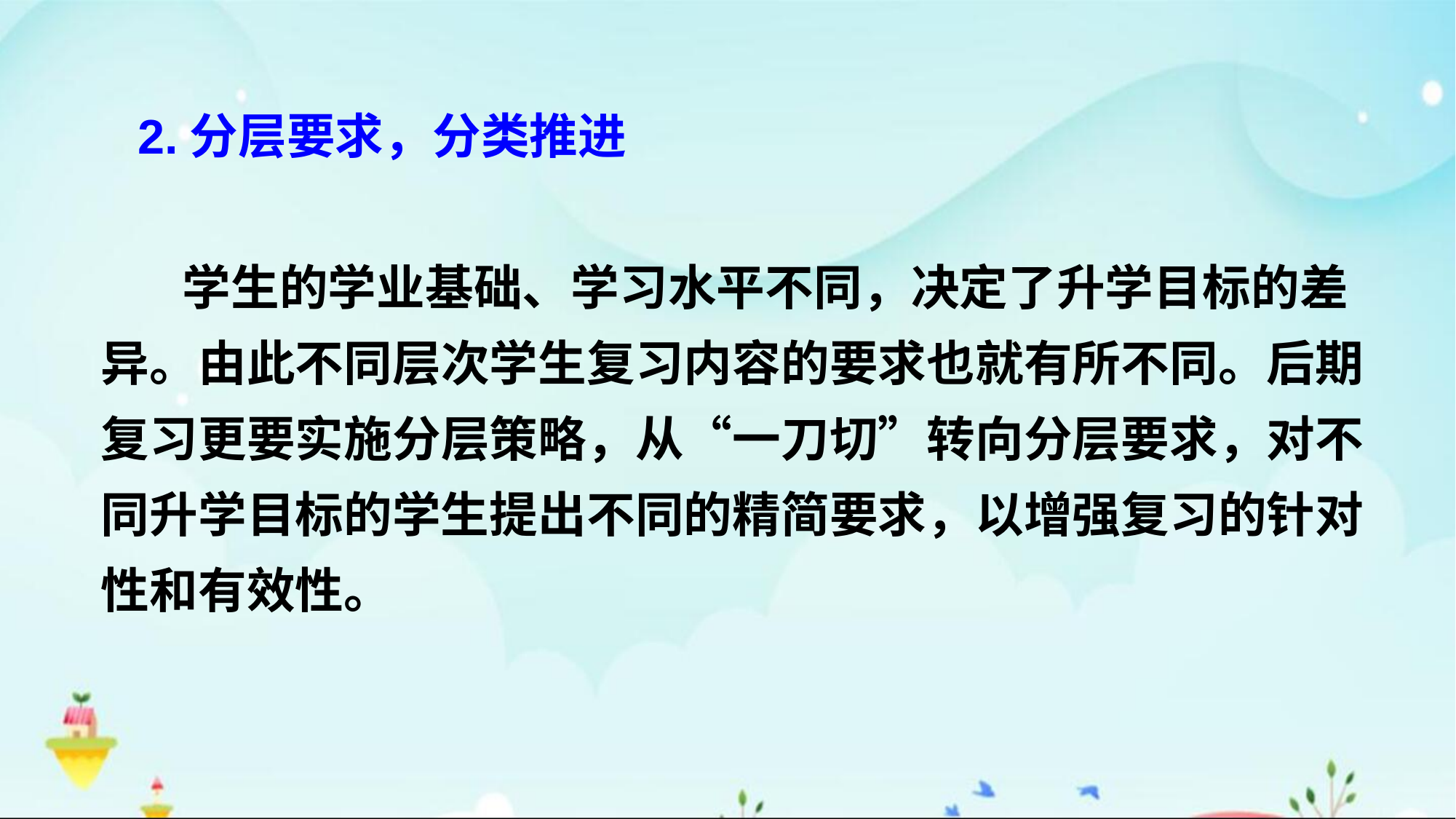

2.分层要求，分类推进

   学生的学业基础、学习水平不同，决定了升学目标的差异。由此不同层次学生复习内容的要求也就有所不同。后期复习更要实施分层策略，从“一刀切”转向分层要求，对不同升学目标的学生提出不同的精简要求，以增强复习的针对性和有效性。